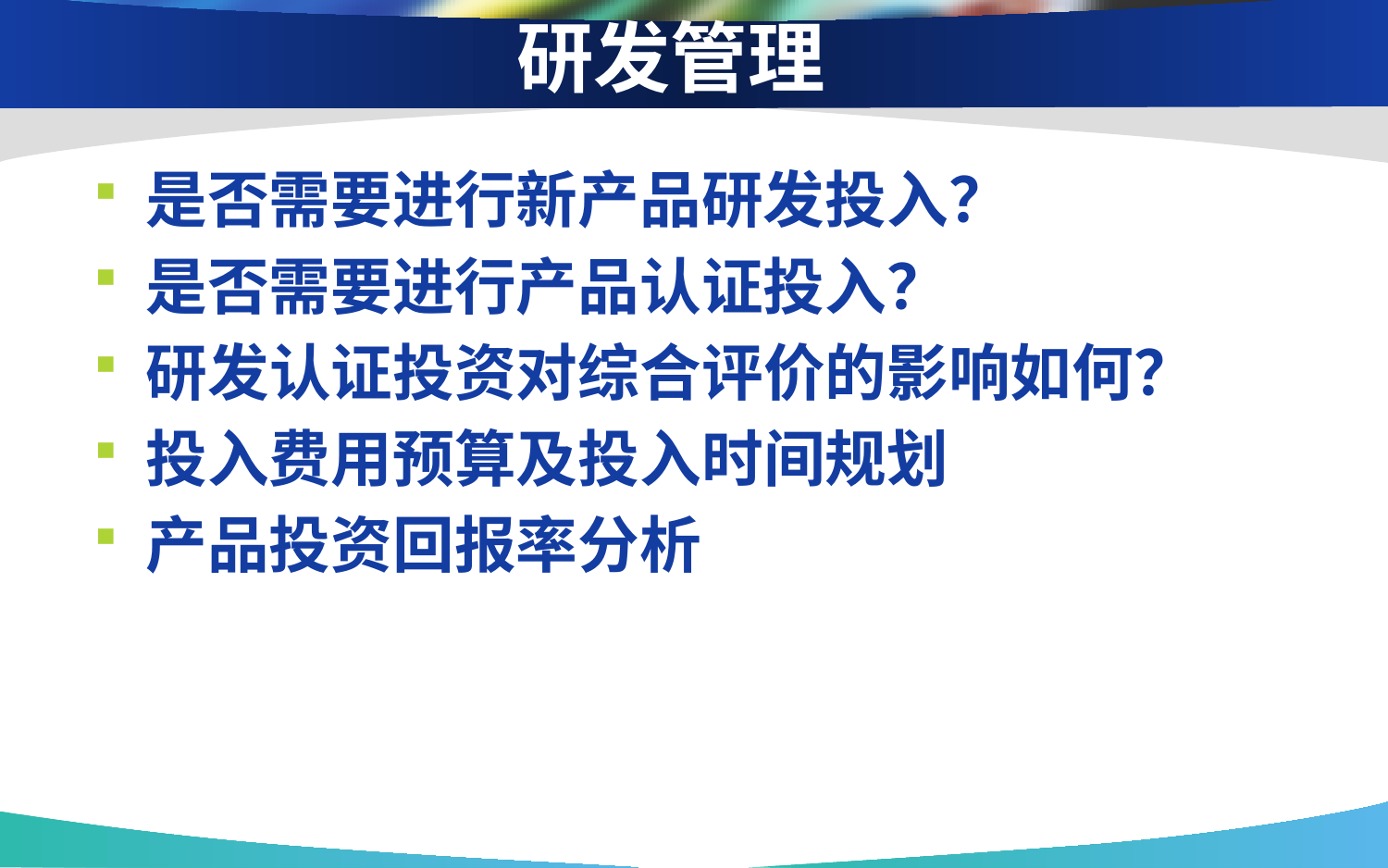

# 研发管理
是否需要进行新产品研发投入？
是否需要进行产品认证投入？
研发认证投资对综合评价的影响如何？
投入费用预算及投入时间规划
产品投资回报率分析